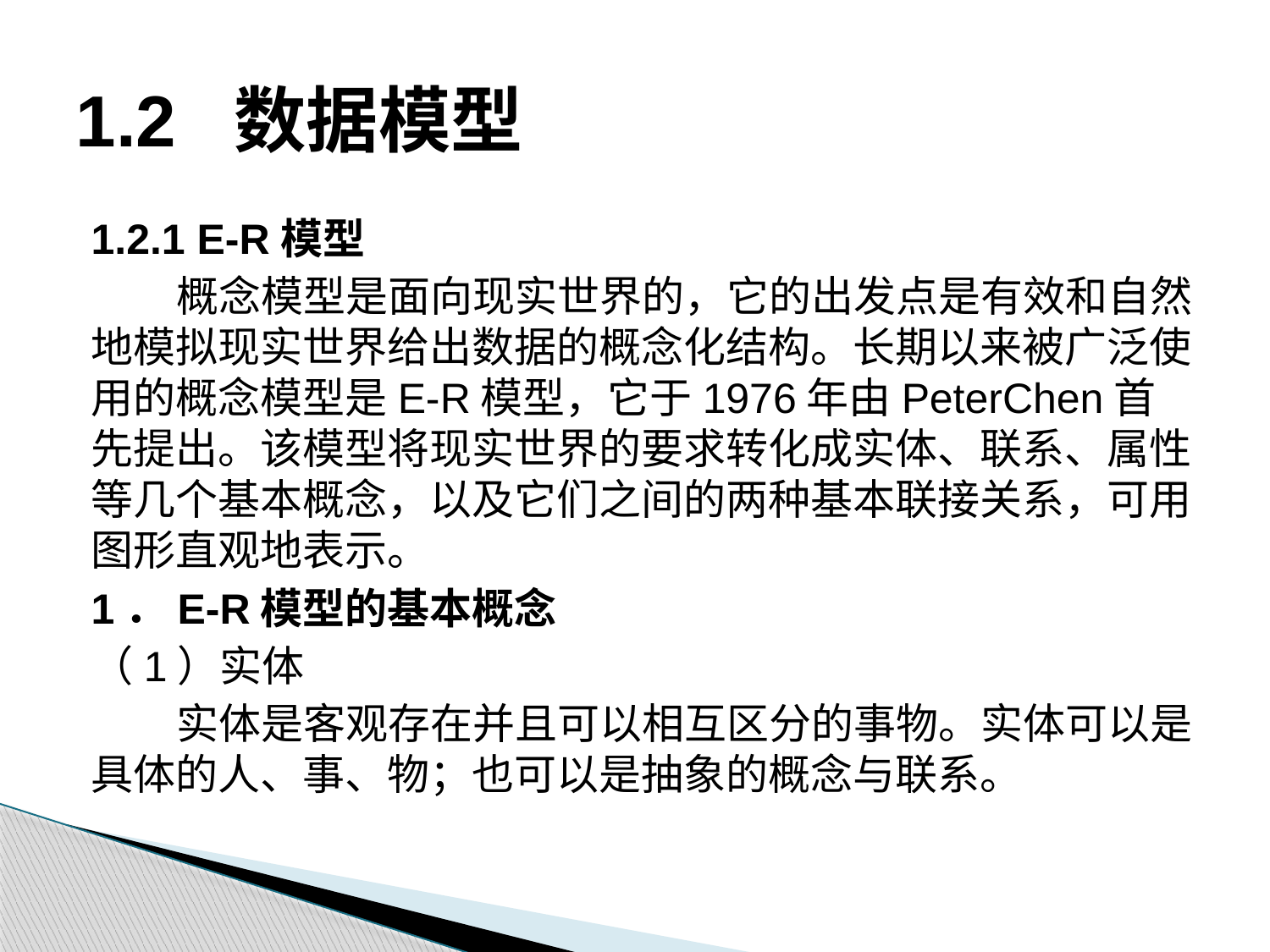

# 1.2  数据模型
1.2.1 E-R模型
概念模型是面向现实世界的，它的出发点是有效和自然地模拟现实世界给出数据的概念化结构。长期以来被广泛使用的概念模型是E-R模型，它于1976年由PeterChen首先提出。该模型将现实世界的要求转化成实体、联系、属性等几个基本概念，以及它们之间的两种基本联接关系，可用图形直观地表示。
1．E-R模型的基本概念
（1）实体
实体是客观存在并且可以相互区分的事物。实体可以是具体的人、事、物；也可以是抽象的概念与联系。